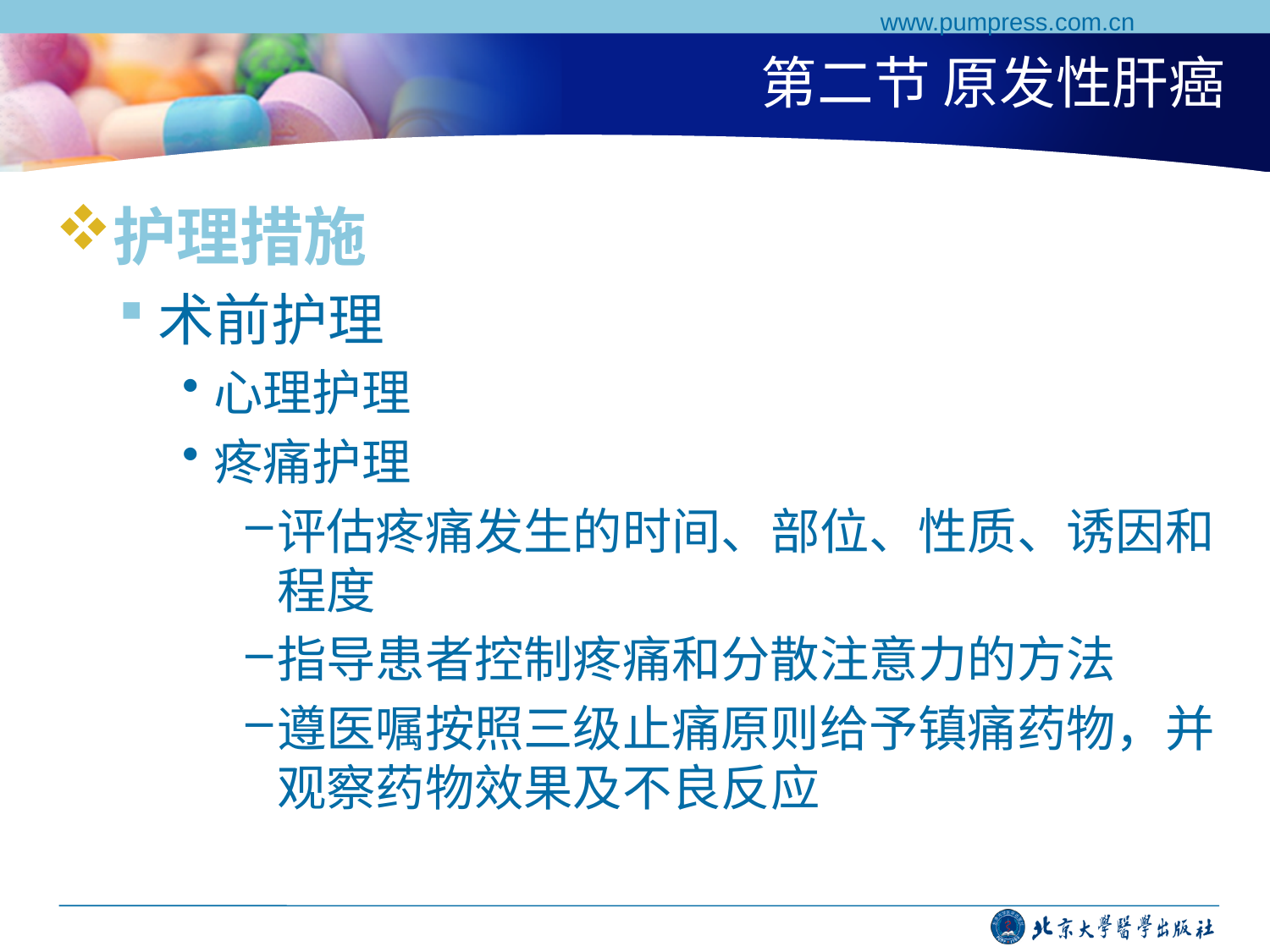

www.pumpress.com.cn
# 第二节 原发性肝癌
护理措施
术前护理
心理护理
疼痛护理
评估疼痛发生的时间、部位、性质、诱因和程度
指导患者控制疼痛和分散注意力的方法
遵医嘱按照三级止痛原则给予镇痛药物，并观察药物效果及不良反应